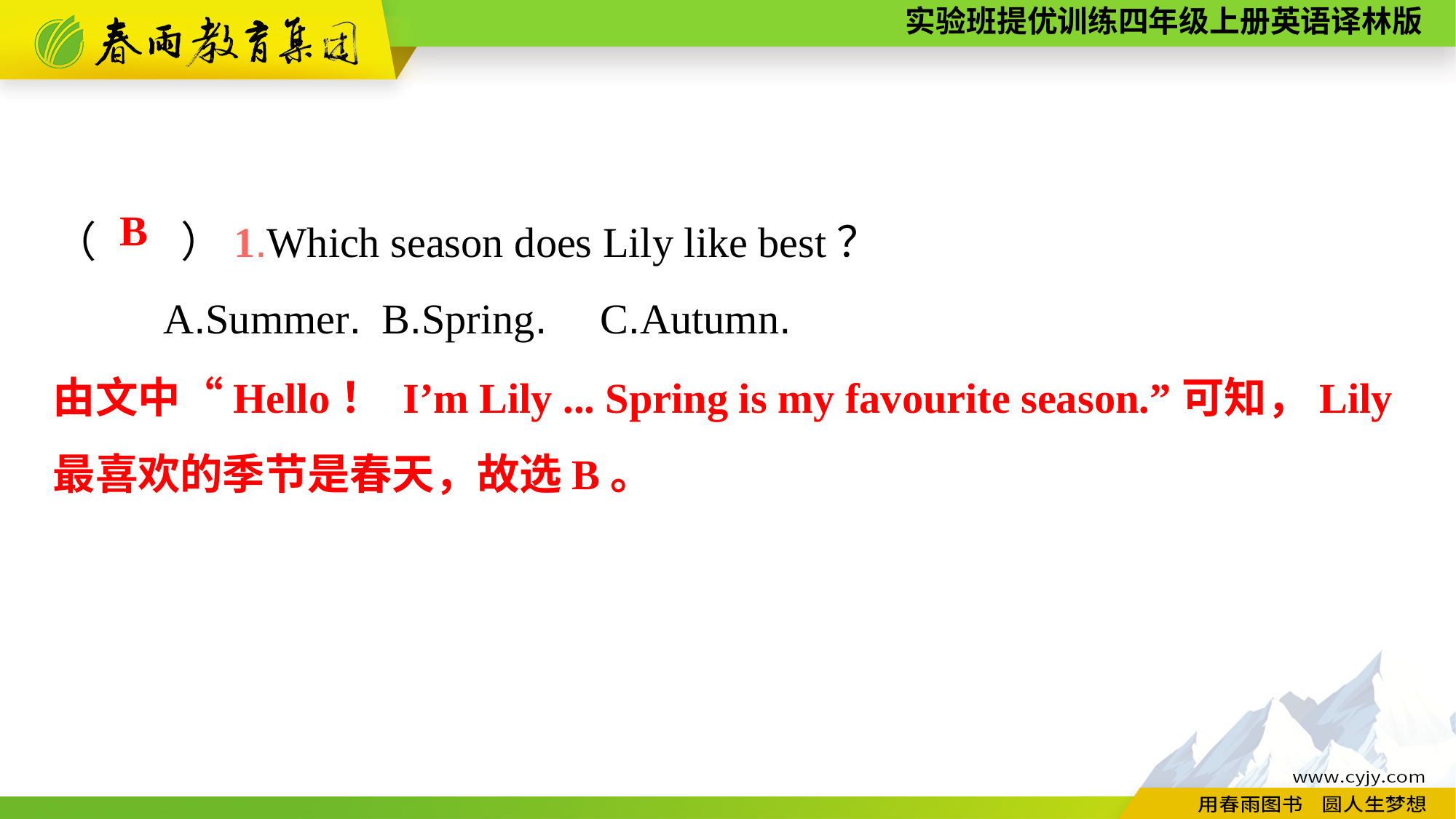

（　　）1.Which season does Lily like best？
	A.Summer.	B.Spring.	C.Autumn.
B
由文中“Hello！ I’m Lily ... Spring is my favourite season.”可知，Lily最喜欢的季节是春天，故选B。